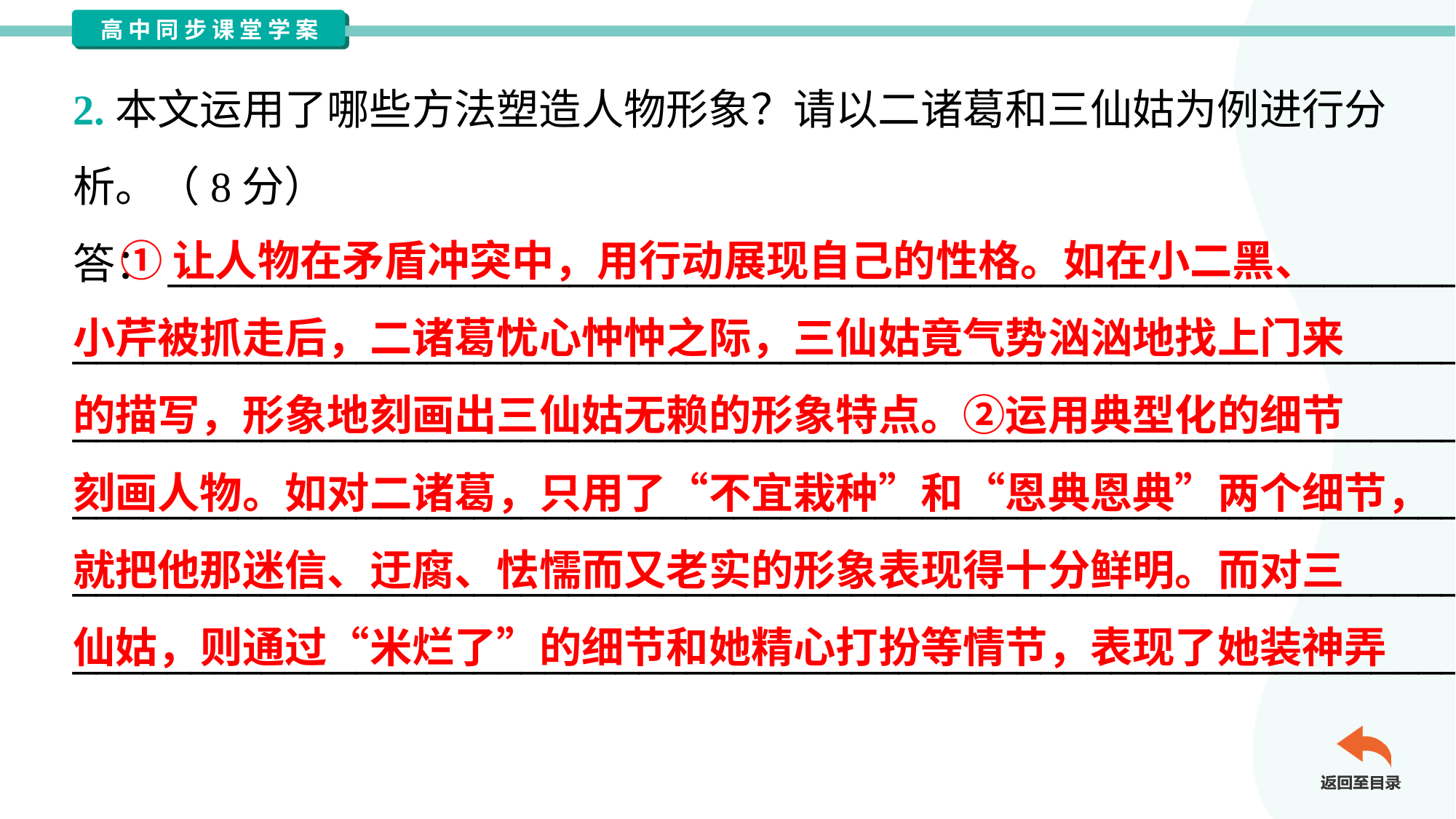

2.本文运用了哪些方法塑造人物形象？请以二诸葛和三仙姑为例进行分
析。（8分）
答：_________________________________________________________
_____________________________________________________________
_____________________________________________________________
_____________________________________________________________
_____________________________________________________________
_____________________________________________________________
     ①让人物在矛盾冲突中，用行动展现自己的性格。如在小二黑、
小芹被抓走后，二诸葛忧心忡忡之际，三仙姑竟气势汹汹地找上门来
的描写，形象地刻画出三仙姑无赖的形象特点。②运用典型化的细节
刻画人物。如对二诸葛，只用了“不宜栽种”和“恩典恩典”两个细节，
就把他那迷信、迂腐、怯懦而又老实的形象表现得十分鲜明。而对三
仙姑，则通过“米烂了”的细节和她精心打扮等情节，表现了她装神弄